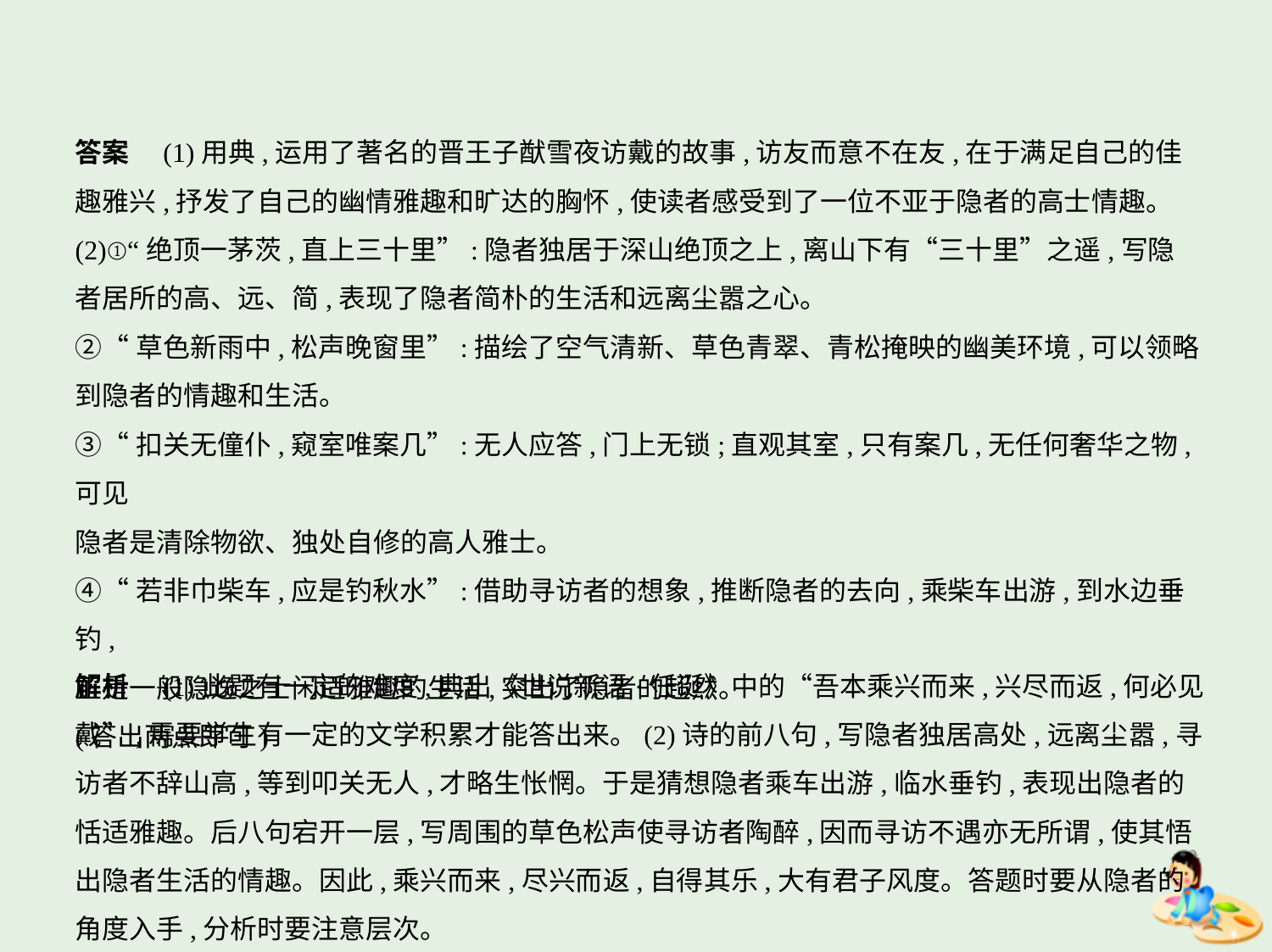

答案　(1)用典,运用了著名的晋王子猷雪夜访戴的故事,访友而意不在友,在于满足自己的佳
趣雅兴,抒发了自己的幽情雅趣和旷达的胸怀,使读者感受到了一位不亚于隐者的高士情趣。
(2)①“绝顶一茅茨,直上三十里”:隐者独居于深山绝顶之上,离山下有“三十里”之遥,写隐
者居所的高、远、简,表现了隐者简朴的生活和远离尘嚣之心。
②“草色新雨中,松声晚窗里”:描绘了空气清新、草色青翠、青松掩映的幽美环境,可以领略
到隐者的情趣和生活。
③“扣关无僮仆,窥室唯案几”:无人应答,门上无锁;直观其室,只有案几,无任何奢华之物,可见
隐者是清除物欲、独处自修的高人雅士。
④“若非巾柴车,应是钓秋水”:借助寻访者的想象,推断隐者的去向,乘柴车出游,到水边垂钓,
正是一般隐逸之士闲适雅趣的生活,突出了隐者的超然。
(答出两点即可)
解析　(1)此题有一定的难度,典出《世说新语·任诞》中的“吾本乘兴而来,兴尽而返,何必见
戴”,需要学生有一定的文学积累才能答出来。(2)诗的前八句,写隐者独居高处,远离尘嚣,寻
访者不辞山高,等到叩关无人,才略生怅惘。于是猜想隐者乘车出游,临水垂钓,表现出隐者的
恬适雅趣。后八句宕开一层,写周围的草色松声使寻访者陶醉,因而寻访不遇亦无所谓,使其悟
出隐者生活的情趣。因此,乘兴而来,尽兴而返,自得其乐,大有君子风度。答题时要从隐者的
角度入手,分析时要注意层次。